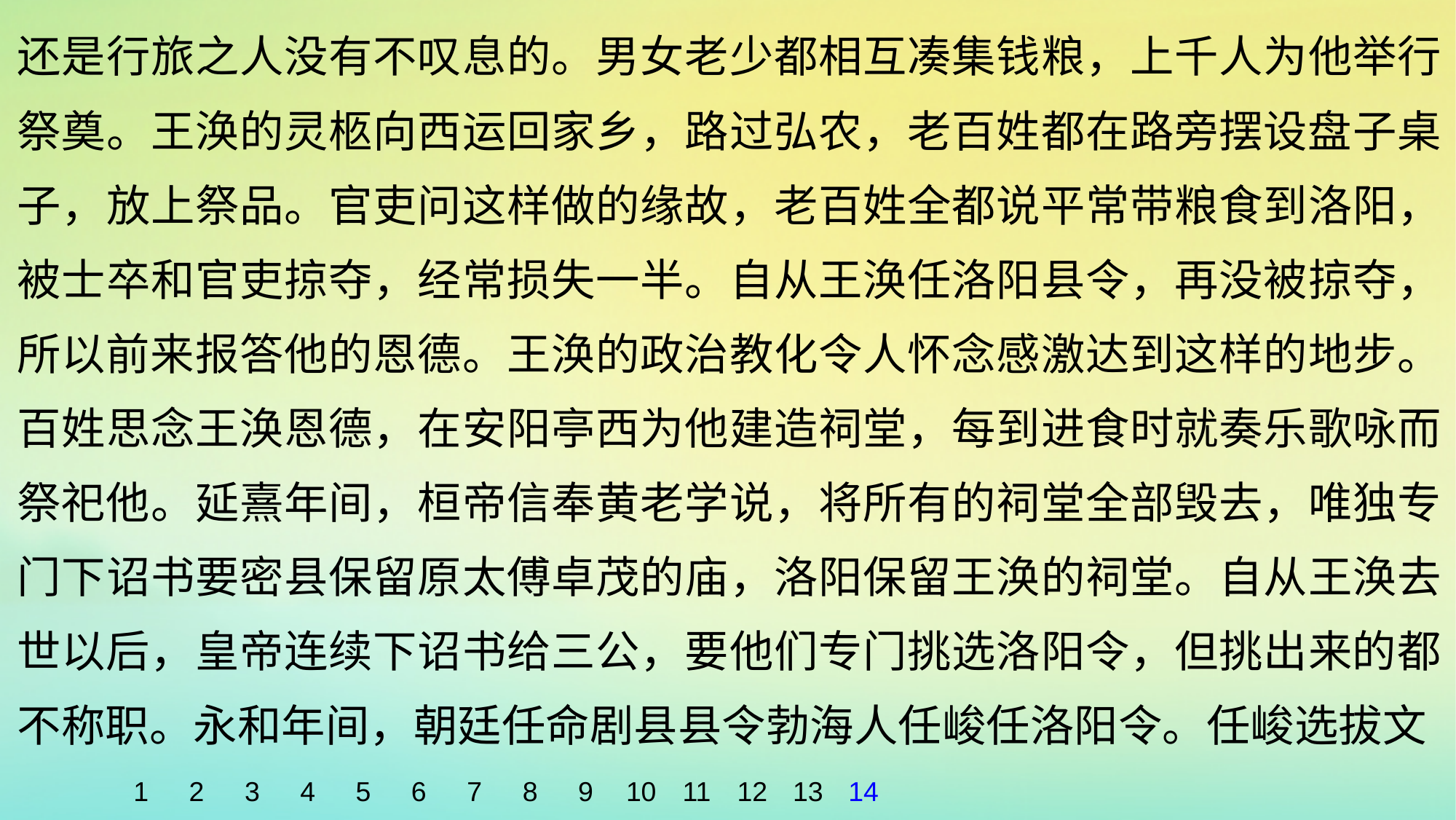

还是行旅之人没有不叹息的。男女老少都相互凑集钱粮，上千人为他举行祭奠。王涣的灵柩向西运回家乡，路过弘农，老百姓都在路旁摆设盘子桌子，放上祭品。官吏问这样做的缘故，老百姓全都说平常带粮食到洛阳，被士卒和官吏掠夺，经常损失一半。自从王涣任洛阳县令，再没被掠夺，所以前来报答他的恩德。王涣的政治教化令人怀念感激达到这样的地步。百姓思念王涣恩德，在安阳亭西为他建造祠堂，每到进食时就奏乐歌咏而祭祀他。延熹年间，桓帝信奉黄老学说，将所有的祠堂全部毁去，唯独专门下诏书要密县保留原太傅卓茂的庙，洛阳保留王涣的祠堂。自从王涣去世以后，皇帝连续下诏书给三公，要他们专门挑选洛阳令，但挑出来的都不称职。永和年间，朝廷任命剧县县令勃海人任峻任洛阳令。任峻选拔文
1
2
3
4
5
6
7
8
9
10
11
12
13
14